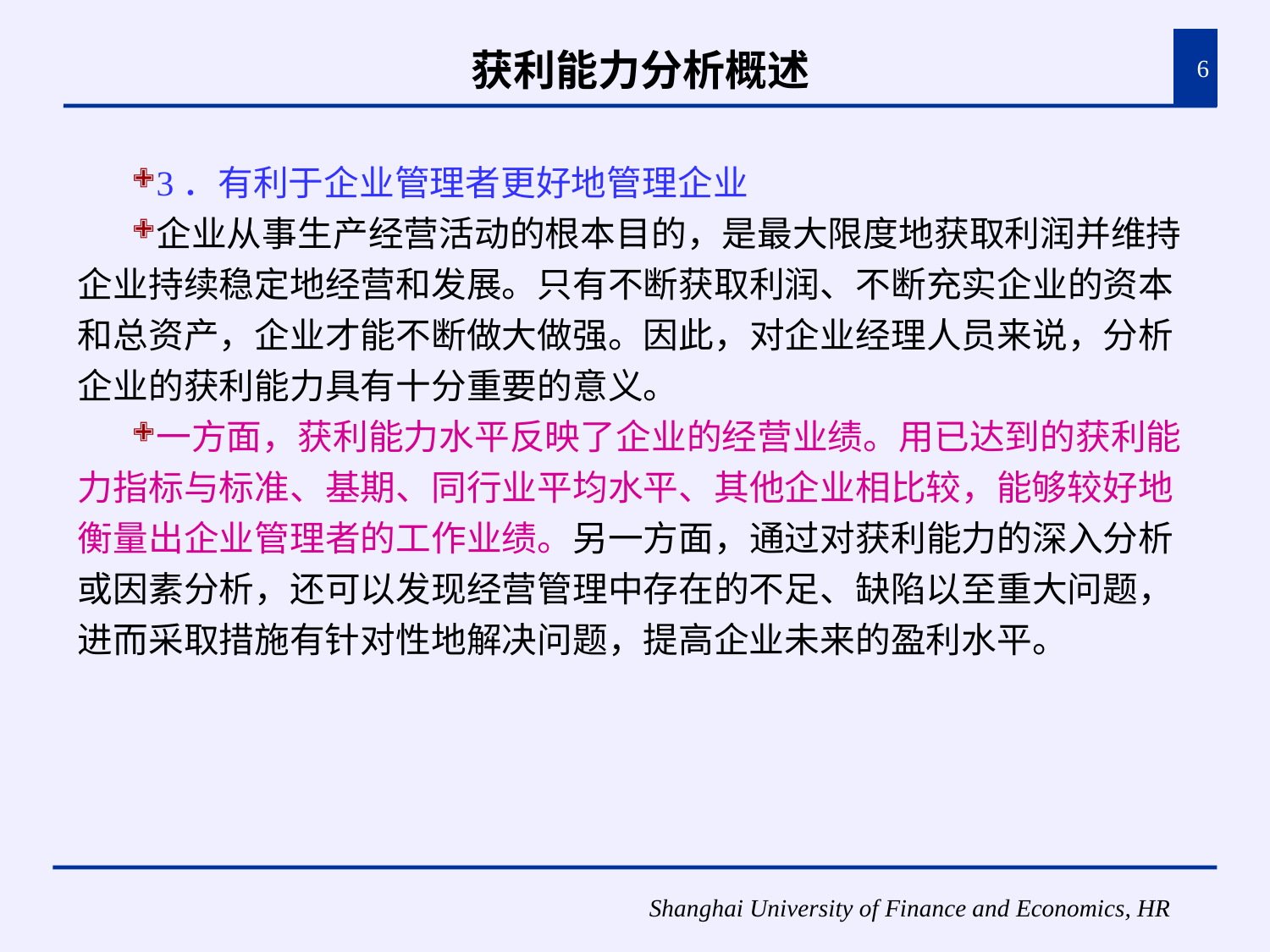

# 获利能力分析概述
6
3．有利于企业管理者更好地管理企业
企业从事生产经营活动的根本目的，是最大限度地获取利润并维持企业持续稳定地经营和发展。只有不断获取利润、不断充实企业的资本和总资产，企业才能不断做大做强。因此，对企业经理人员来说，分析企业的获利能力具有十分重要的意义。
一方面，获利能力水平反映了企业的经营业绩。用已达到的获利能力指标与标准、基期、同行业平均水平、其他企业相比较，能够较好地衡量出企业管理者的工作业绩。另一方面，通过对获利能力的深入分析或因素分析，还可以发现经营管理中存在的不足、缺陷以至重大问题，进而采取措施有针对性地解决问题，提高企业未来的盈利水平。